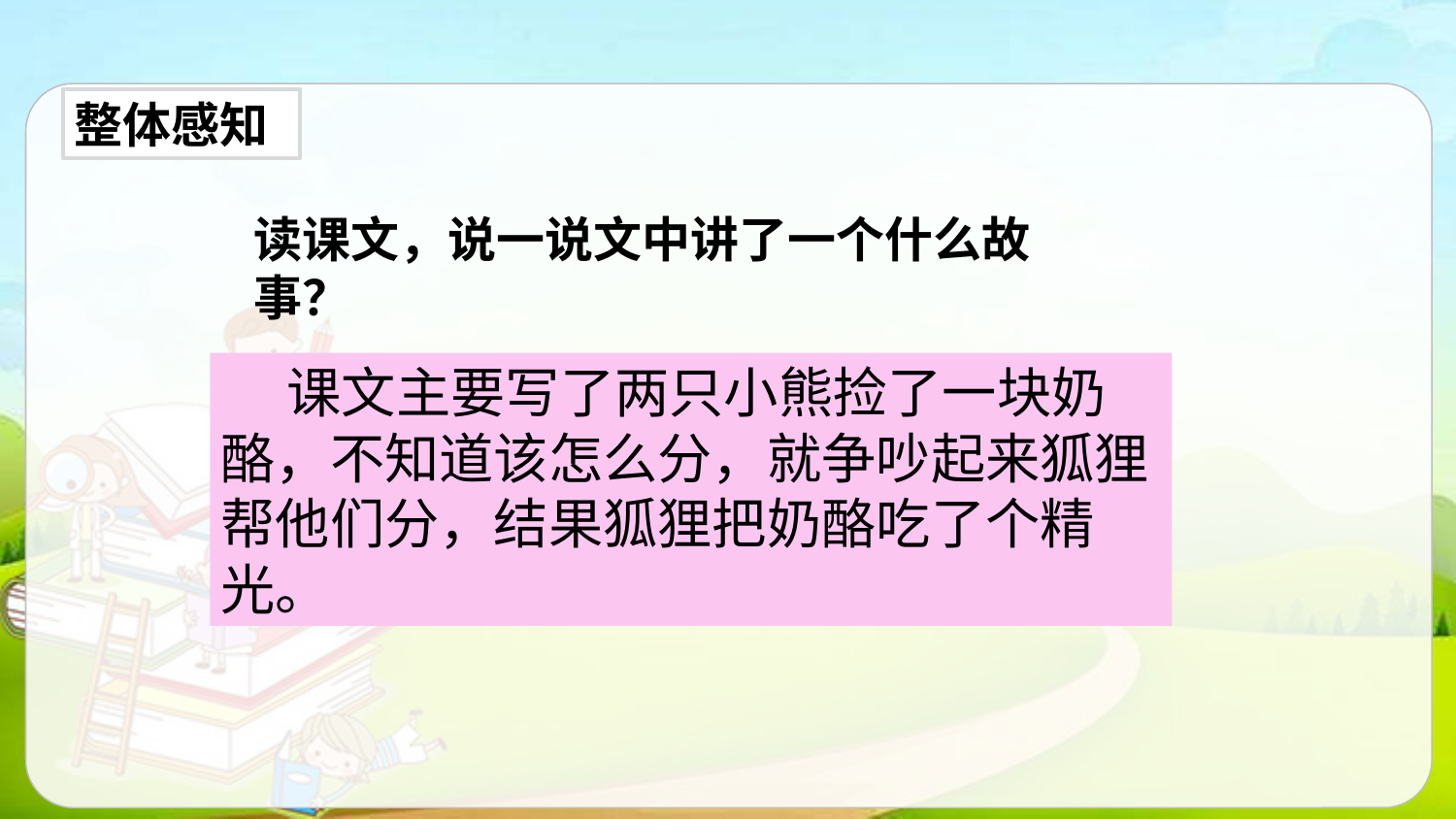

整体感知
读课文，说一说文中讲了一个什么故事？
     课文主要写了两只小熊捡了一块奶酪，不知道该怎么分，就争吵起来狐狸帮他们分，结果狐狸把奶酪吃了个精光。